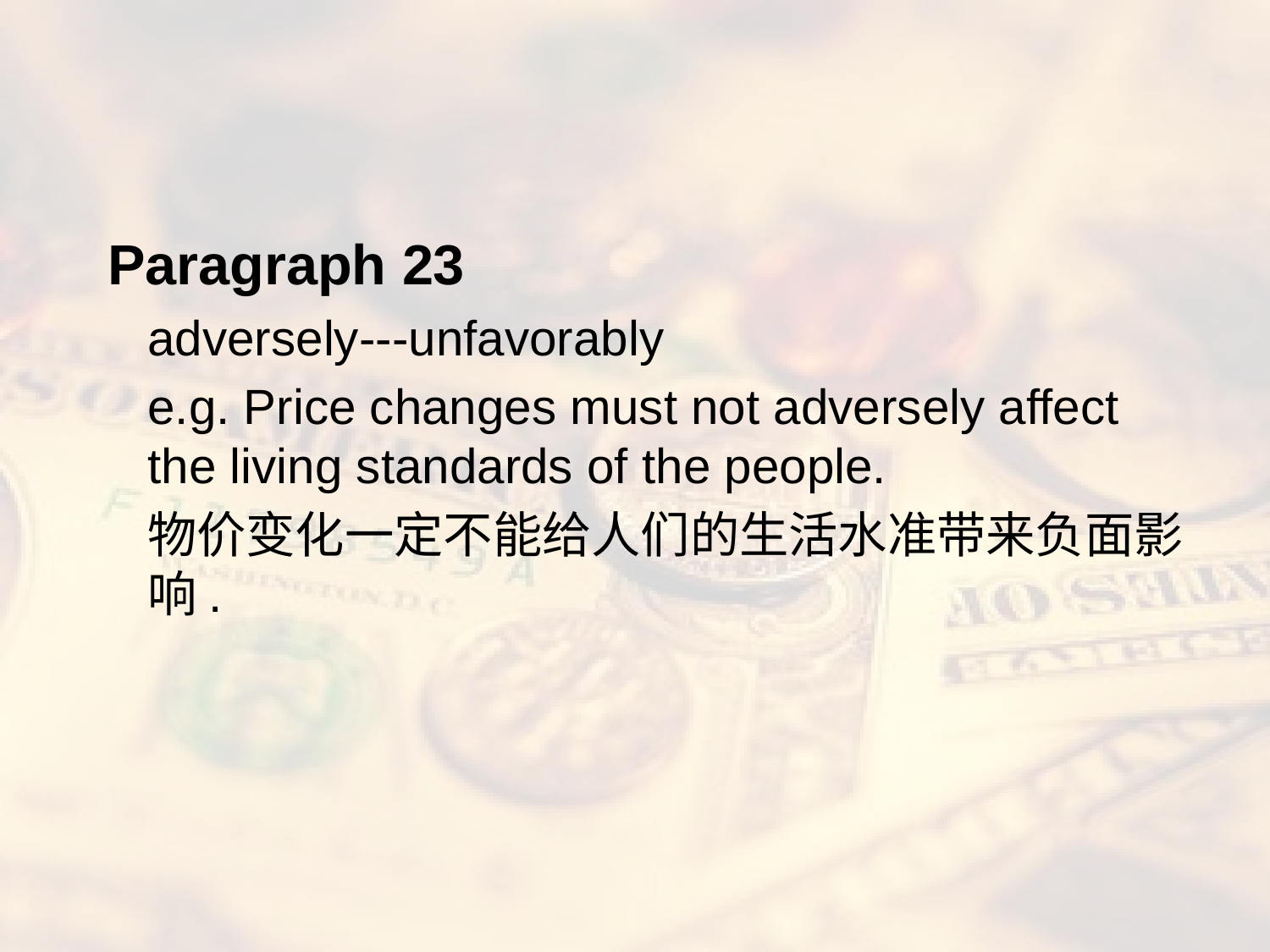

#
  Paragraph 23
adversely---unfavorably
e.g. Price changes must not adversely affect the living standards of the people.
物价变化一定不能给人们的生活水准带来负面影响.